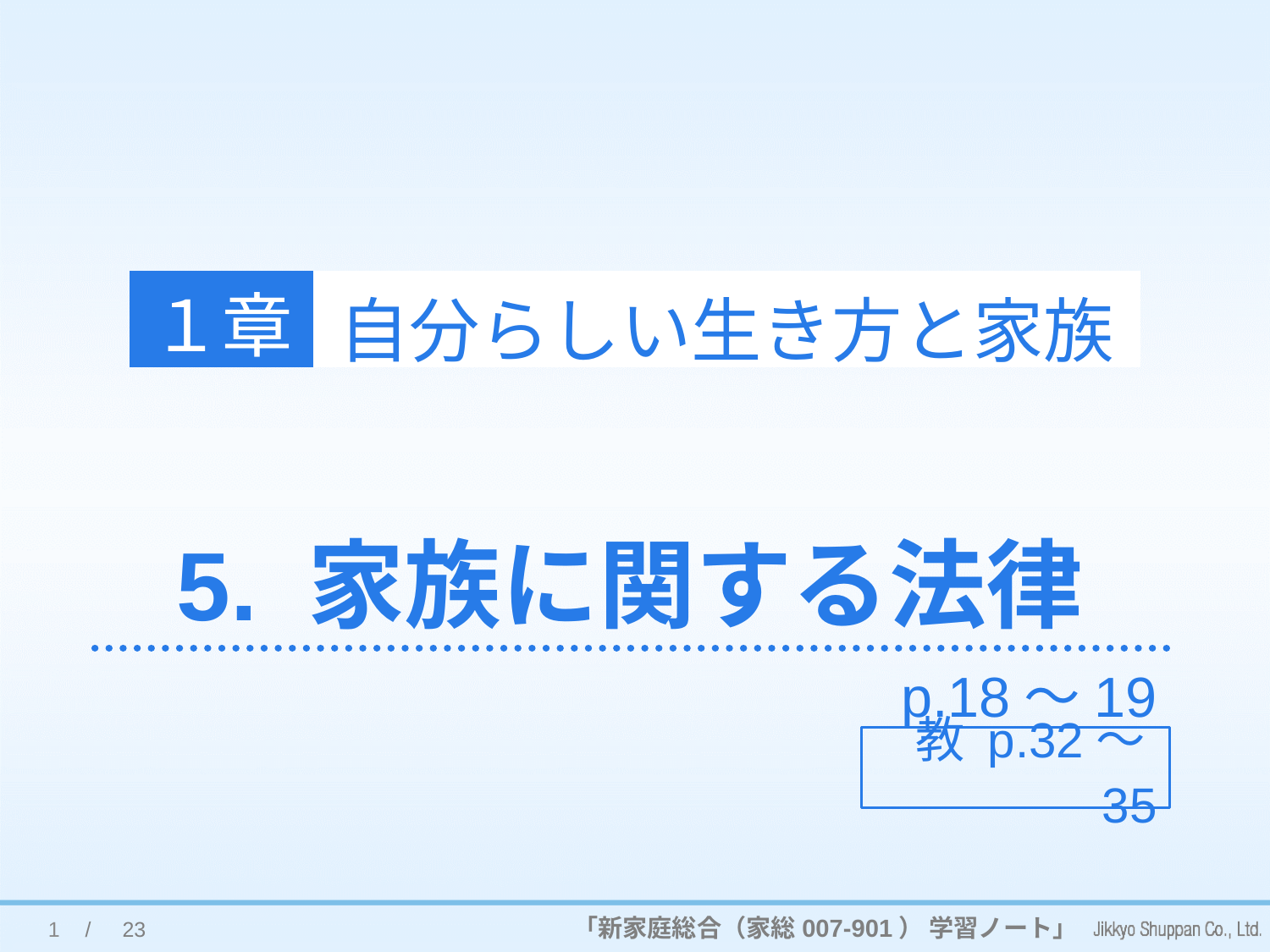

１章
自分らしい生き方と家族
# 5. 家族に関する法律
p.18～19
教 p.32～35
1